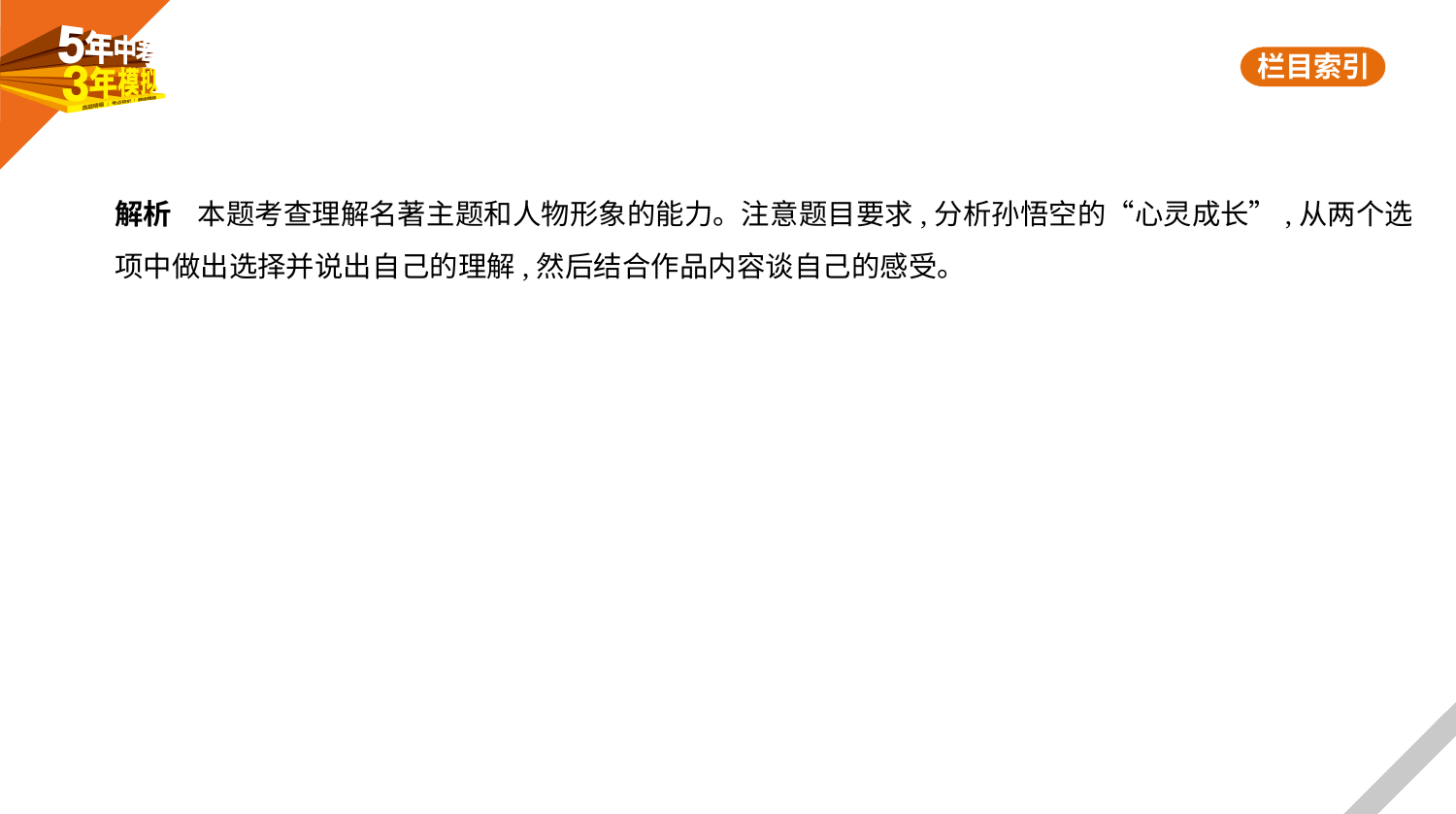

解析    本题考查理解名著主题和人物形象的能力。注意题目要求,分析孙悟空的“心灵成长”,从两个选
项中做出选择并说出自己的理解,然后结合作品内容谈自己的感受。